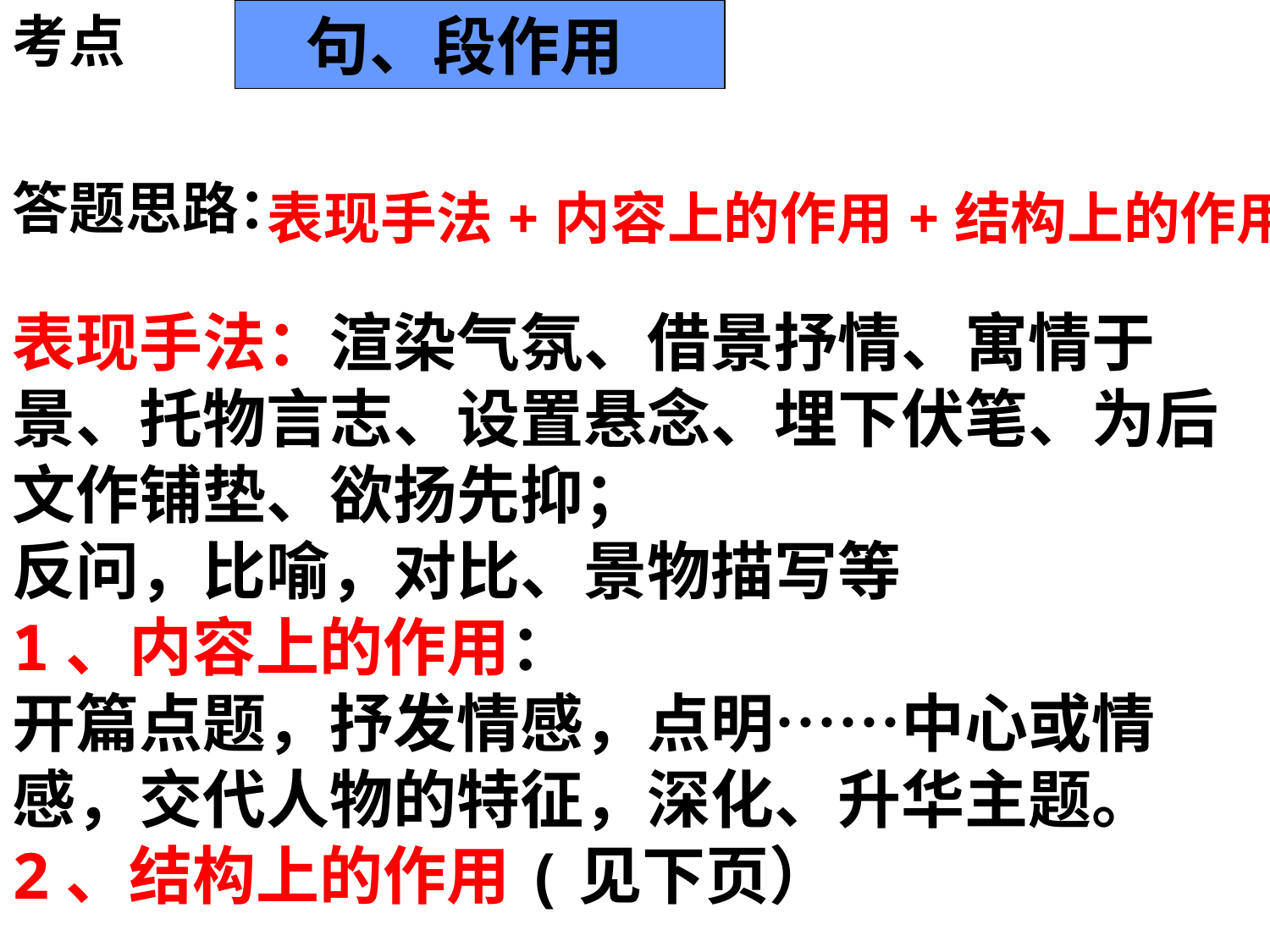

考点
   句、段作用
答题思路：
表现手法+内容上的作用+结构上的作用
表现手法：渲染气氛、借景抒情、寓情于景、托物言志、设置悬念、埋下伏笔、为后文作铺垫、欲扬先抑；
反问，比喻，对比、景物描写等
1、内容上的作用：
开篇点题，抒发情感，点明……中心或情感，交代人物的特征，深化、升华主题。
2、结构上的作用(见下页）